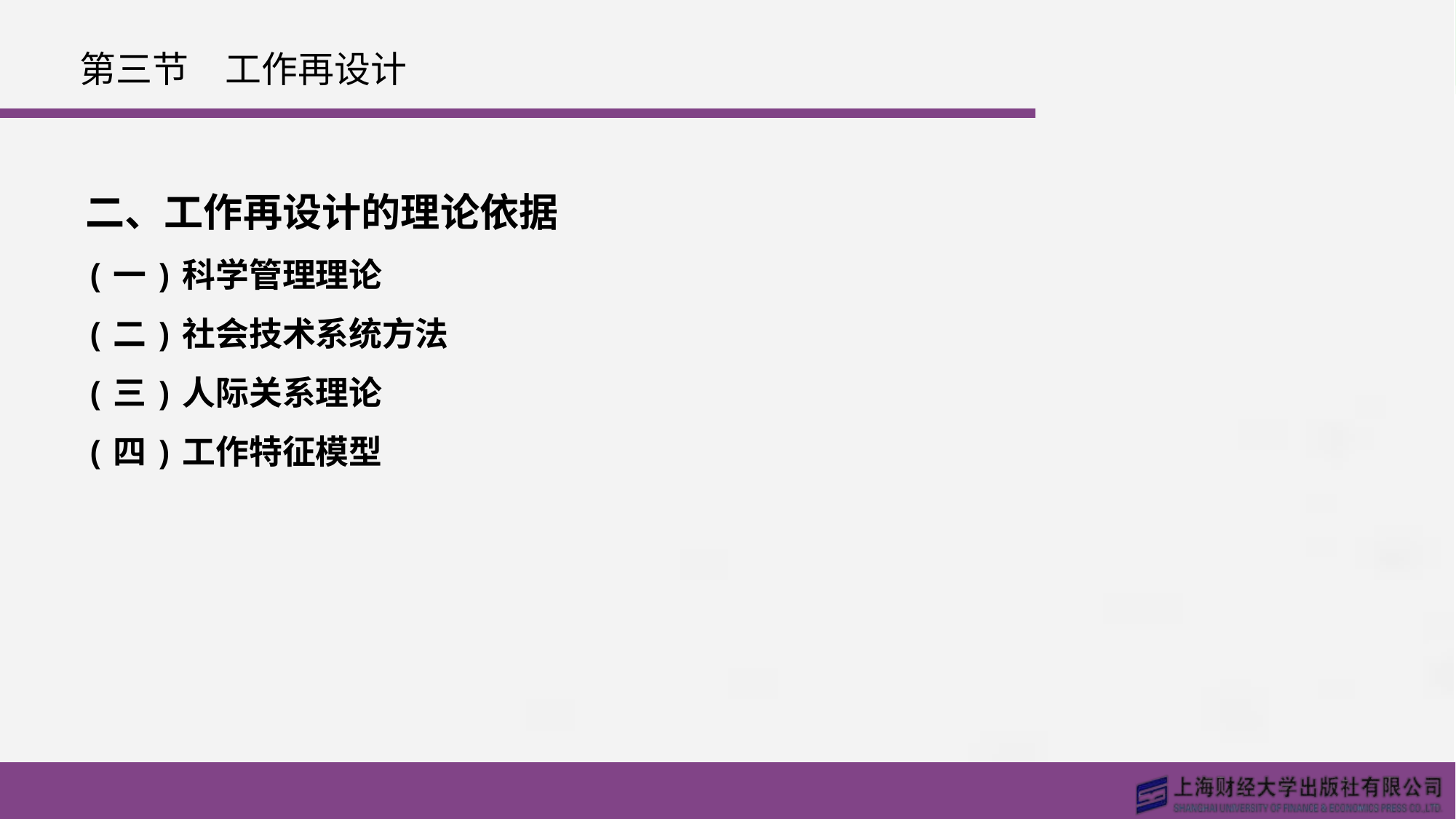

# 第三节　工作再设计
二、工作再设计的理论依据
(一)科学管理理论
(二)社会技术系统方法
(三)人际关系理论
(四)工作特征模型